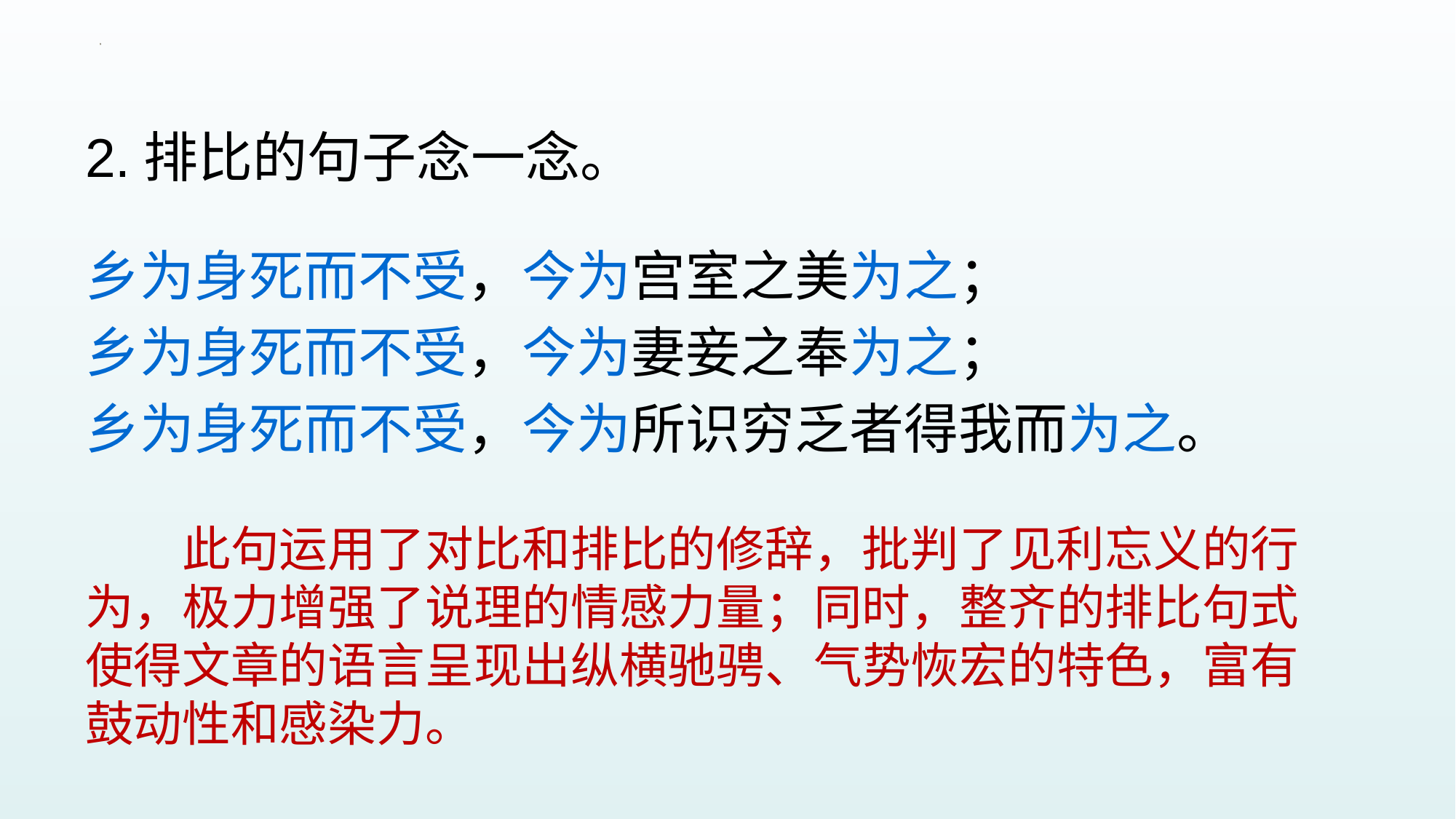

2.排比的句子念一念。

乡为身死而不受，今为宫室之美为之；
乡为身死而不受，今为妻妾之奉为之；
乡为身死而不受，今为所识穷乏者得我而为之。

此句运用了对比和排比的修辞，批判了见利忘义的行为，极力增强了说理的情感力量；同时，整齐的排比句式使得文章的语言呈现出纵横驰骋、气势恢宏的特色，富有鼓动性和感染力。